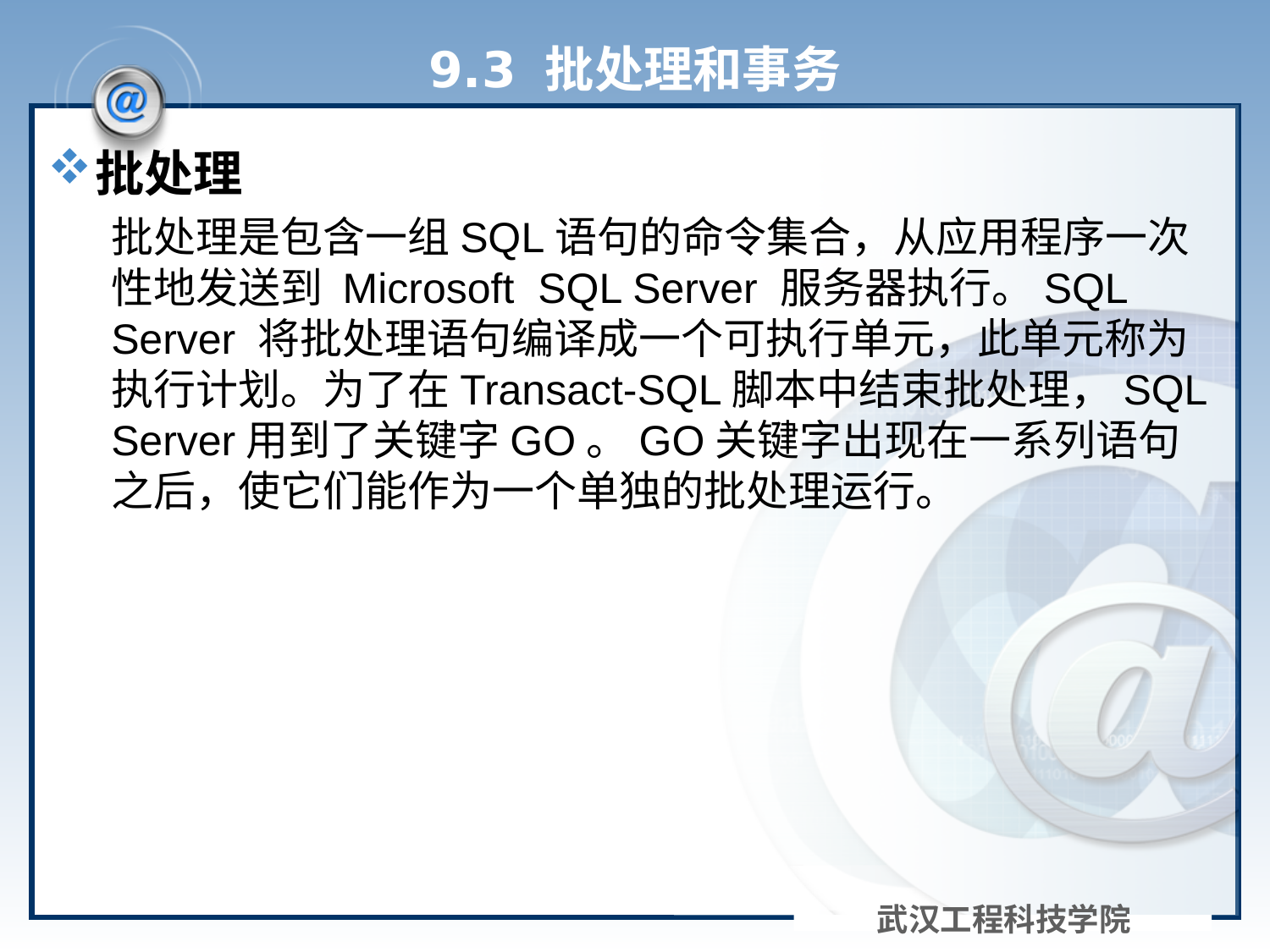

# 9.3 批处理和事务
批处理
批处理是包含一组SQL语句的命令集合，从应用程序一次性地发送到 Microsoft  SQL Server 服务器执行。SQL Server 将批处理语句编译成一个可执行单元，此单元称为执行计划。为了在Transact-SQL脚本中结束批处理，SQL Server用到了关键字GO。GO关键字出现在一系列语句之后，使它们能作为一个单独的批处理运行。
武汉工程科技学院